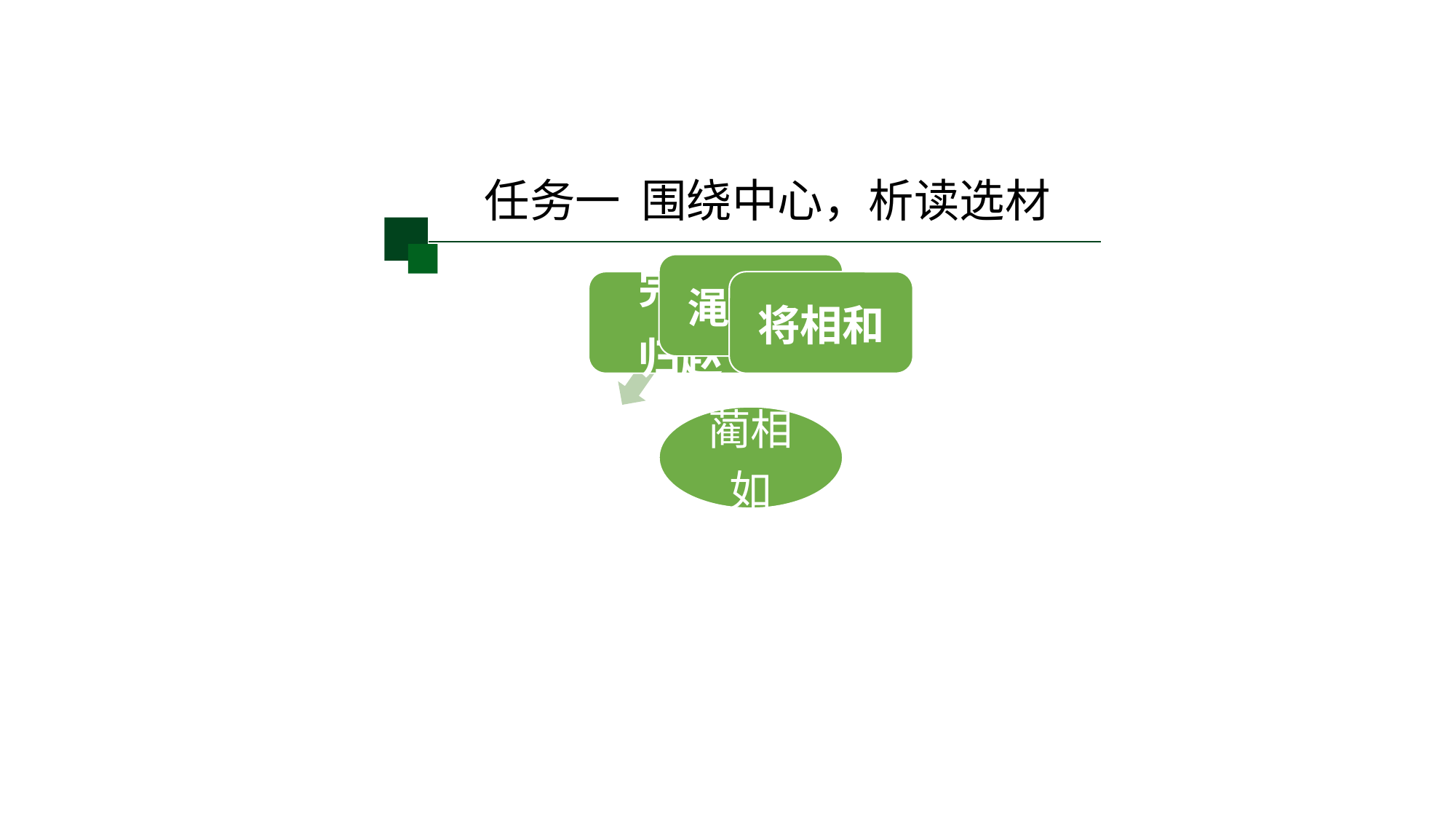

任务一  围绕中心，析读选材

蔺相如
完璧
归赵
渑池会
将相和